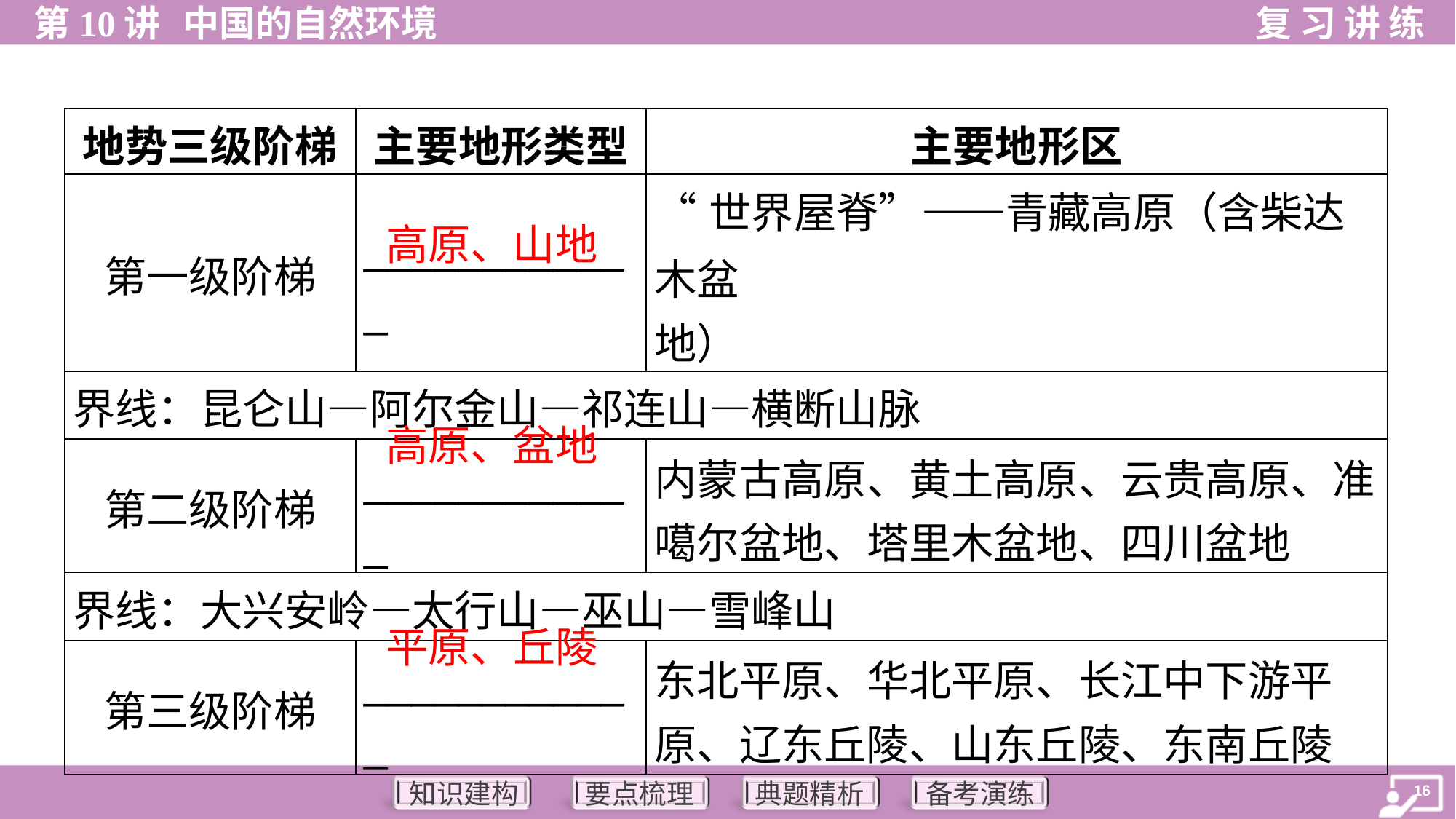

| 地势三级阶梯 | 主要地形类型 | 主要地形区 |
| --- | --- | --- |
| 第一级阶梯 | \_\_\_\_\_\_\_\_\_\_\_\_ | “世界屋脊”——青藏高原（含柴达木盆 地） |
| 界线：昆仑山—阿尔金山—祁连山—横断山脉 |  |  |
| 第二级阶梯 | \_\_\_\_\_\_\_\_\_\_\_\_ | 内蒙古高原、黄土高原、云贵高原、准 噶尔盆地、塔里木盆地、四川盆地 |
| 界线：大兴安岭—太行山—巫山—雪峰山 |  |  |
| 第三级阶梯 | \_\_\_\_\_\_\_\_\_\_\_\_ | 东北平原、华北平原、长江中下游平 原、辽东丘陵、山东丘陵、东南丘陵 |
高原、山地
高原、盆地
平原、丘陵